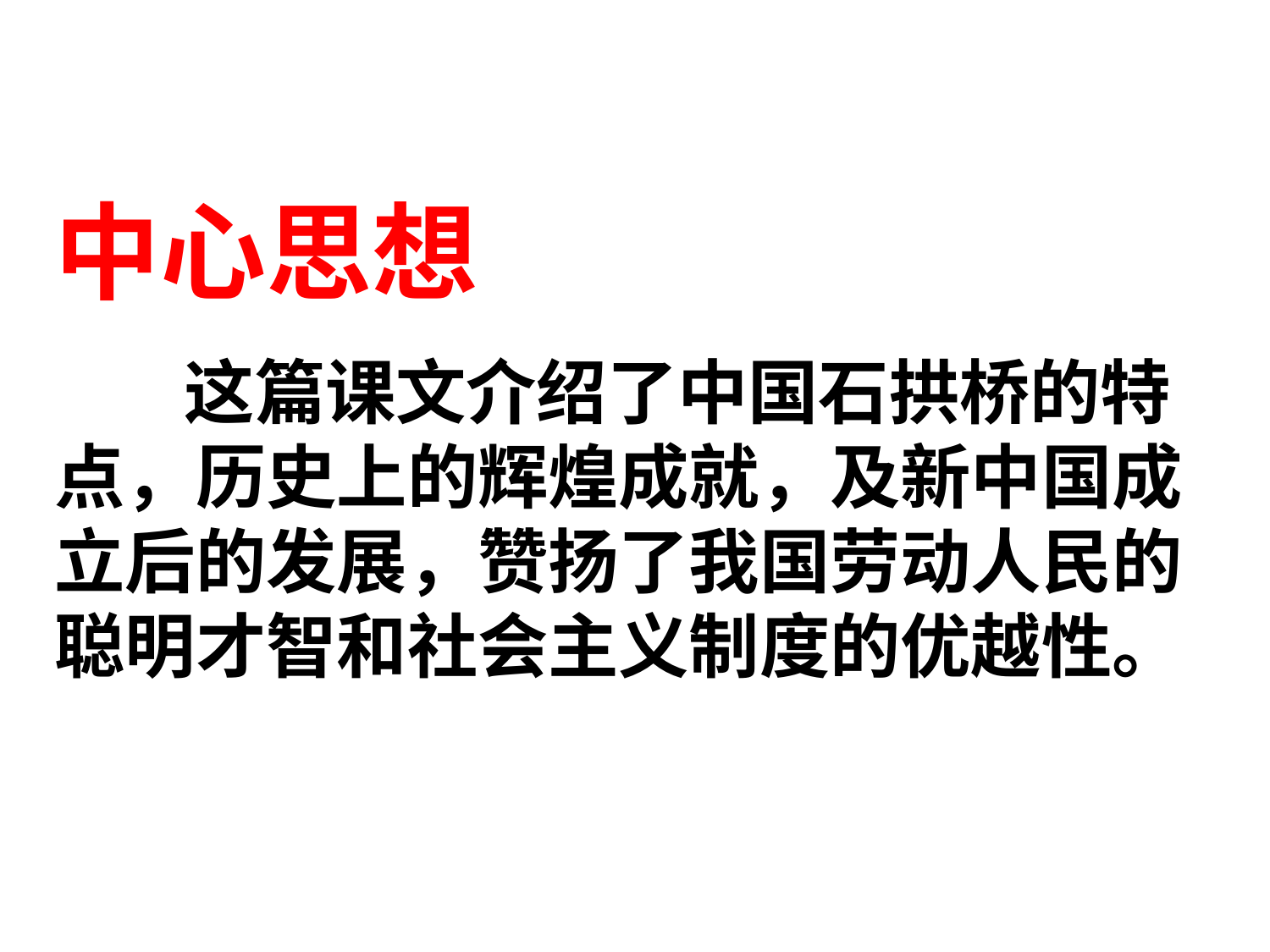

中心思想
       这篇课文介绍了中国石拱桥的特点，历史上的辉煌成就，及新中国成立后的发展，赞扬了我国劳动人民的聪明才智和社会主义制度的优越性。